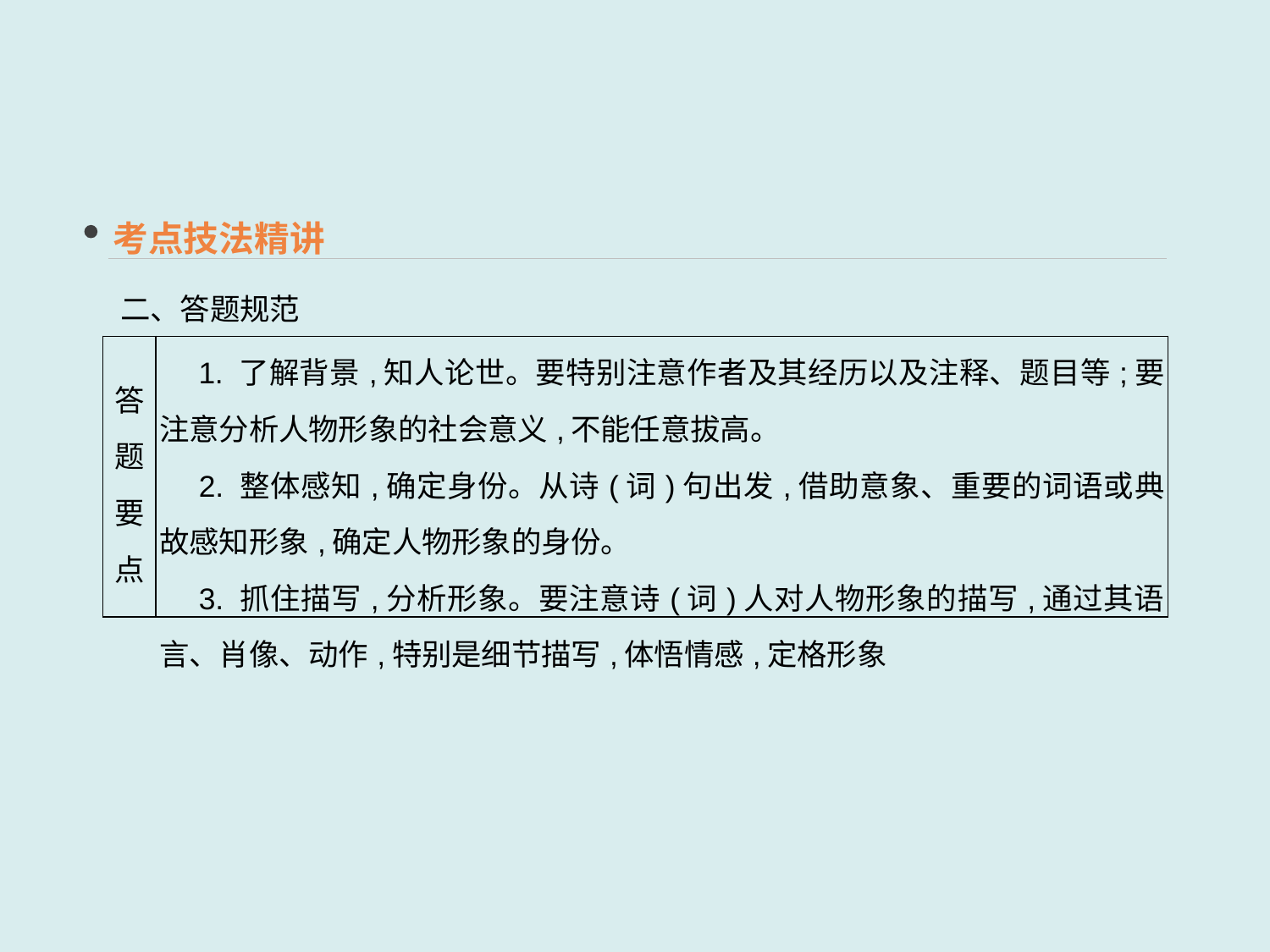

考点技法精讲

二、答题规范
| 答题 要点 | 1. 了解背景,知人论世。要特别注意作者及其经历以及注释、题目等;要注意分析人物形象的社会意义,不能任意拔高。 　2. 整体感知,确定身份。从诗(词)句出发,借助意象、重要的词语或典故感知形象,确定人物形象的身份。 　3. 抓住描写,分析形象。要注意诗(词)人对人物形象的描写,通过其语言、肖像、动作,特别是细节描写,体悟情感,定格形象 |
| --- | --- |